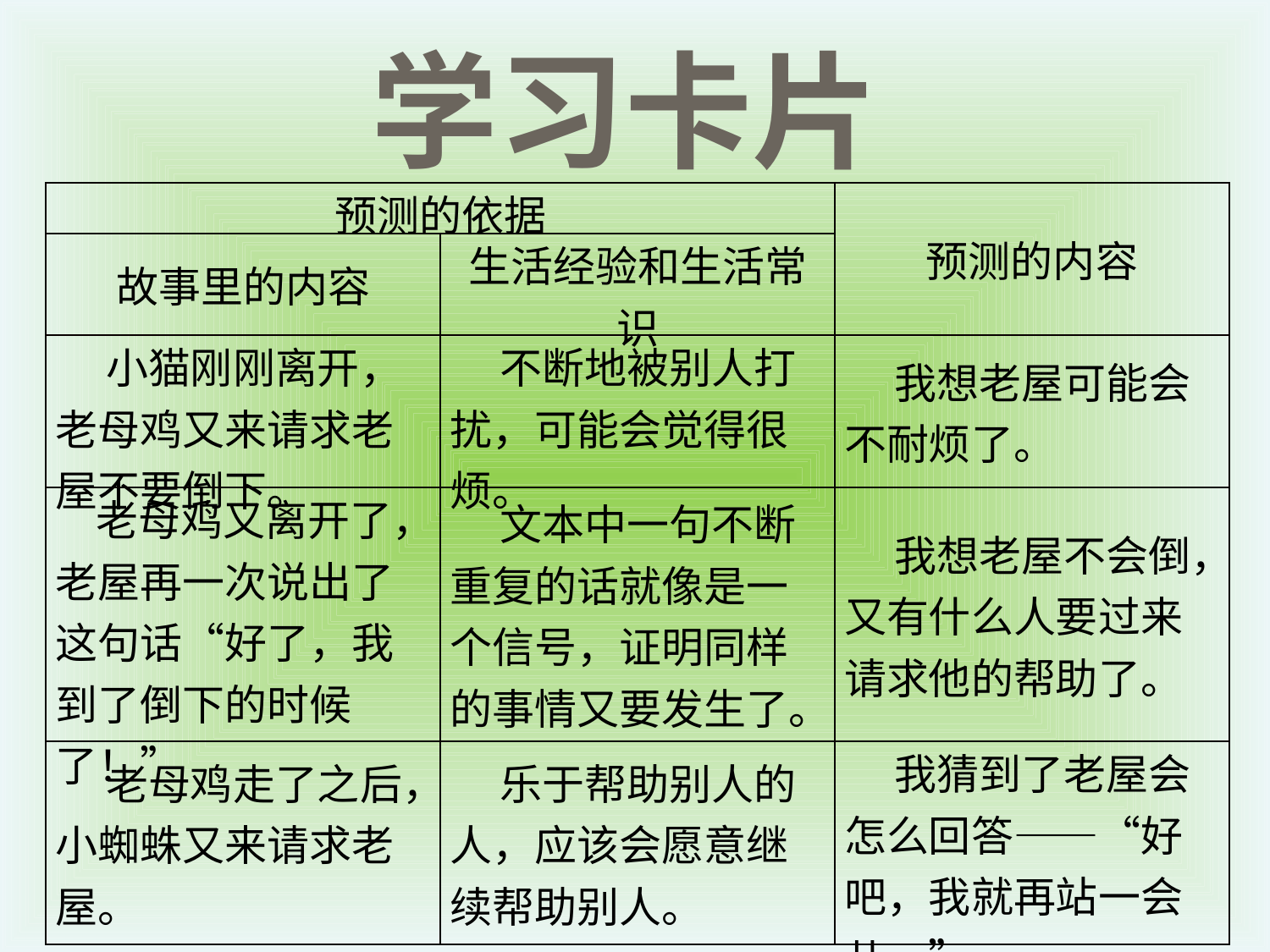

学习卡片
| 预测的依据 |  | 预测的内容 |
| --- | --- | --- |
| 故事里的内容 | 生活经验和生活常识 |  |
| 小猫刚刚离开，老母鸡又来请求老屋不要倒下。 | 不断地被别人打扰，可能会觉得很烦。 | 我想老屋可能会不耐烦了。 |
| 老母鸡又离开了，老屋再一次说出了这句话“好了，我到了倒下的时候了！” | 文本中一句不断重复的话就像是一个信号，证明同样的事情又要发生了。 | 我想老屋不会倒，又有什么人要过来请求他的帮助了。 |
| 老母鸡走了之后，小蜘蛛又来请求老屋。 | 乐于帮助别人的人，应该会愿意继续帮助别人。 | 我猜到了老屋会怎么回答——“好吧，我就再站一会儿。” |